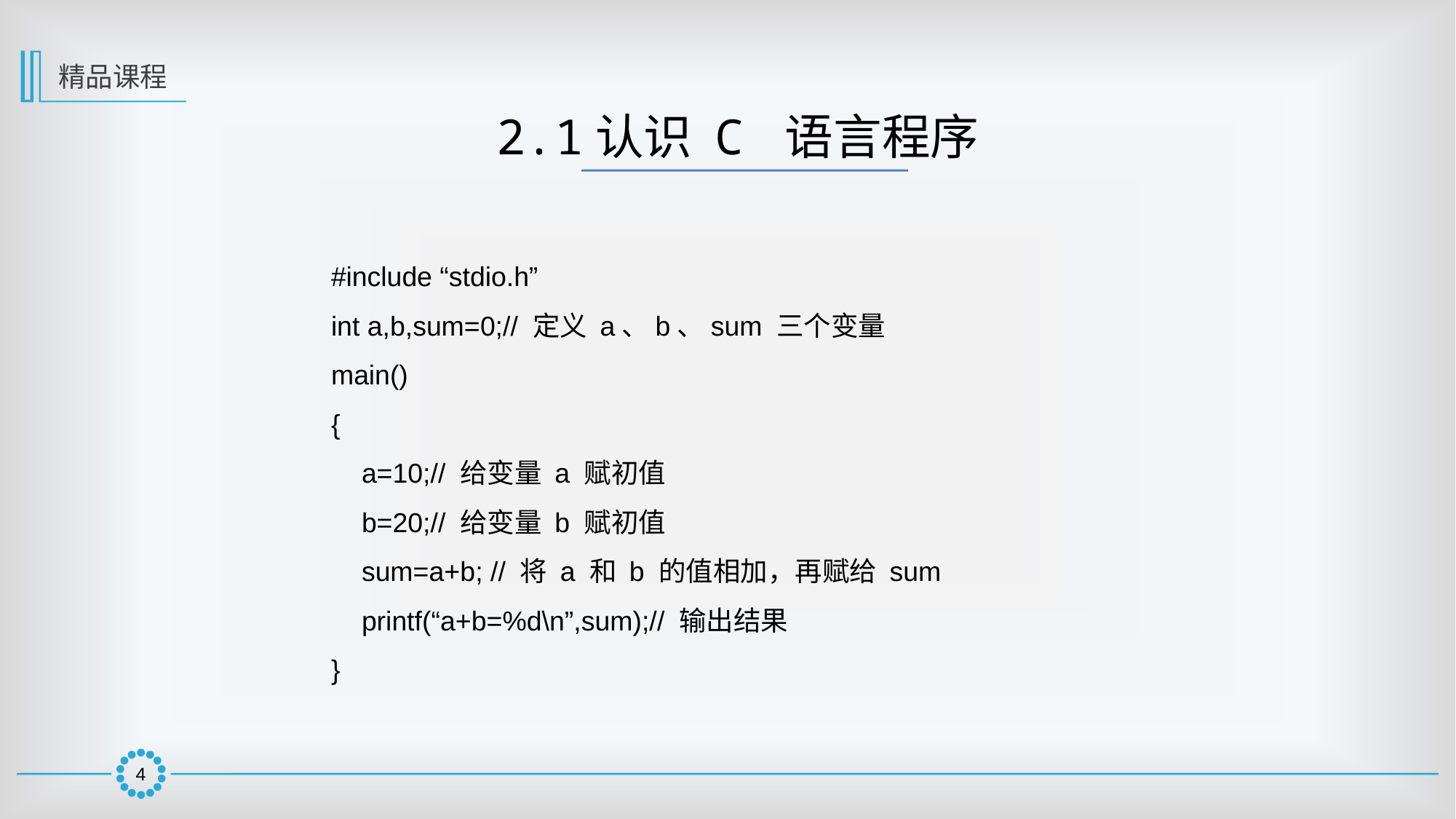

精品课程
2.1认识 C 语言程序

#include “stdio.h”
int a,b,sum=0;// 定义 a、b、sum 三个变量
main()
{
    a=10;// 给变量 a 赋初值
    b=20;// 给变量 b 赋初值
    sum=a+b; // 将 a 和 b 的值相加，再赋给 sum
    printf(“a+b=%d\n”,sum);// 输出结果
}

4